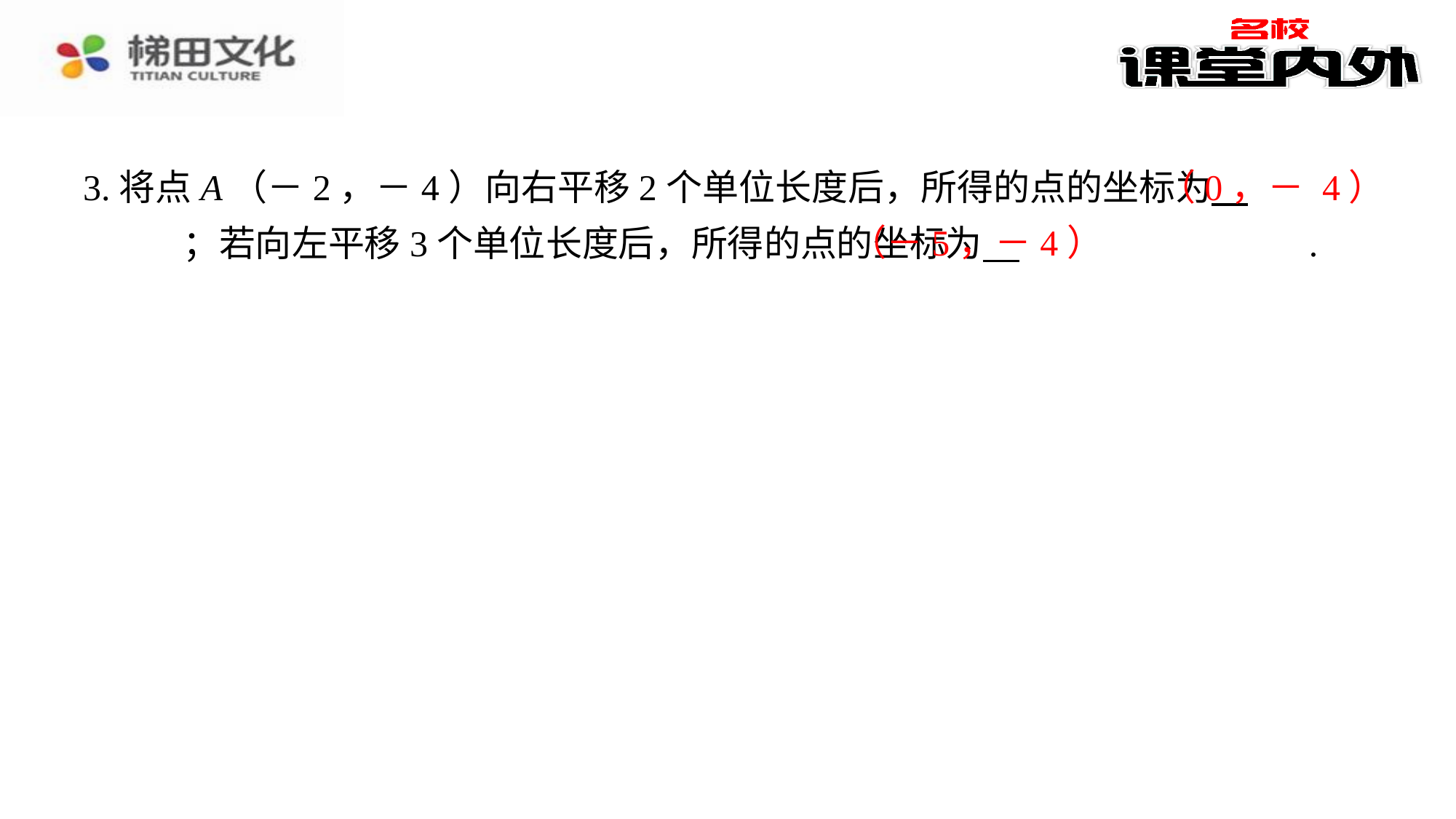

（0，－ 4）
3.将点A（－2，－4）向右平移2个单位长度后，所得的点的坐标为 　（0，－4）　⁠；若向左平移3个单位长度后，所得的点的坐标为 　（－5，－4）　⁠.
（－5，－4）